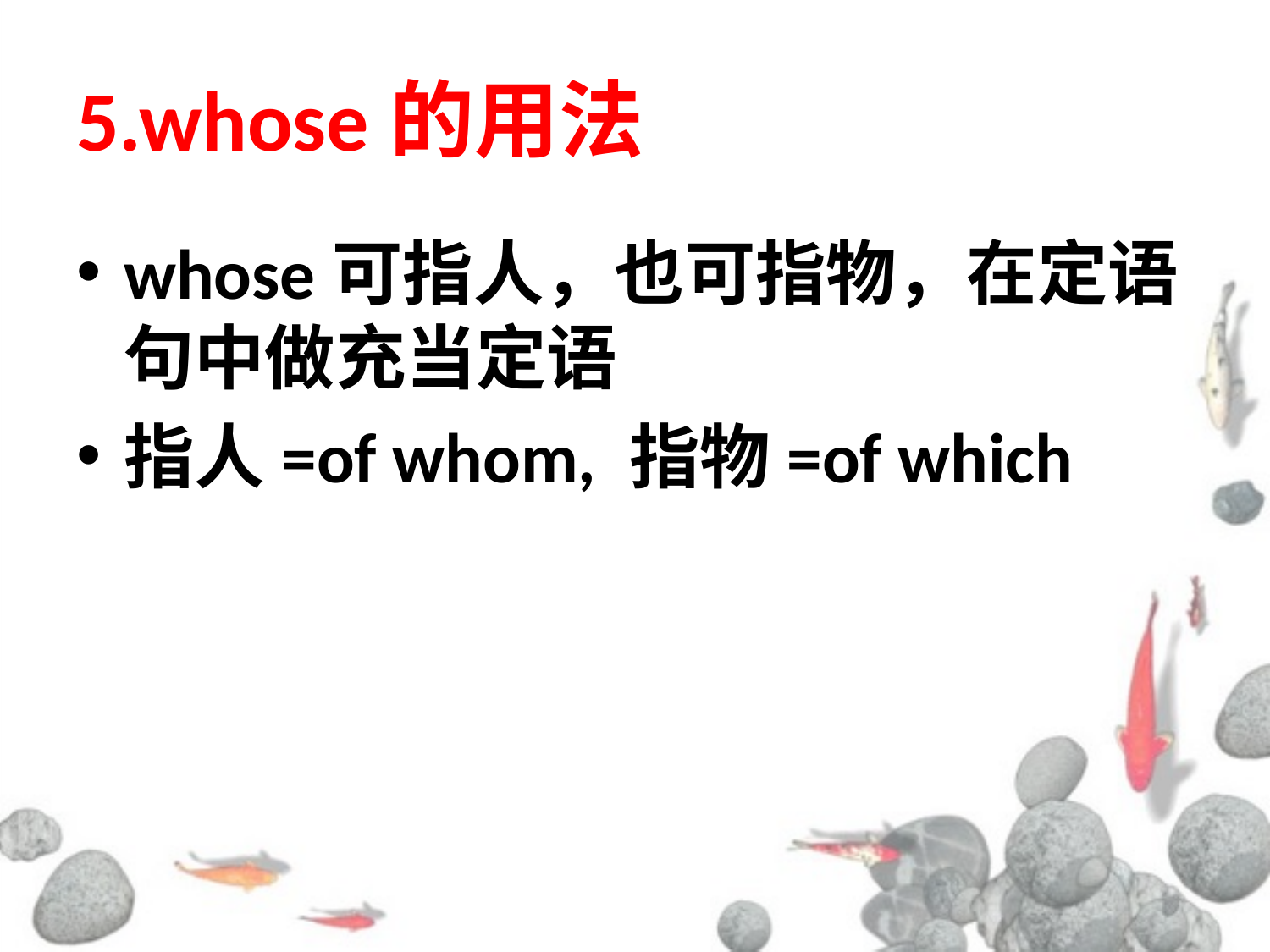

# 5.whose的用法
whose可指人，也可指物，在定语句中做充当定语
指人=of whom, 指物=of which